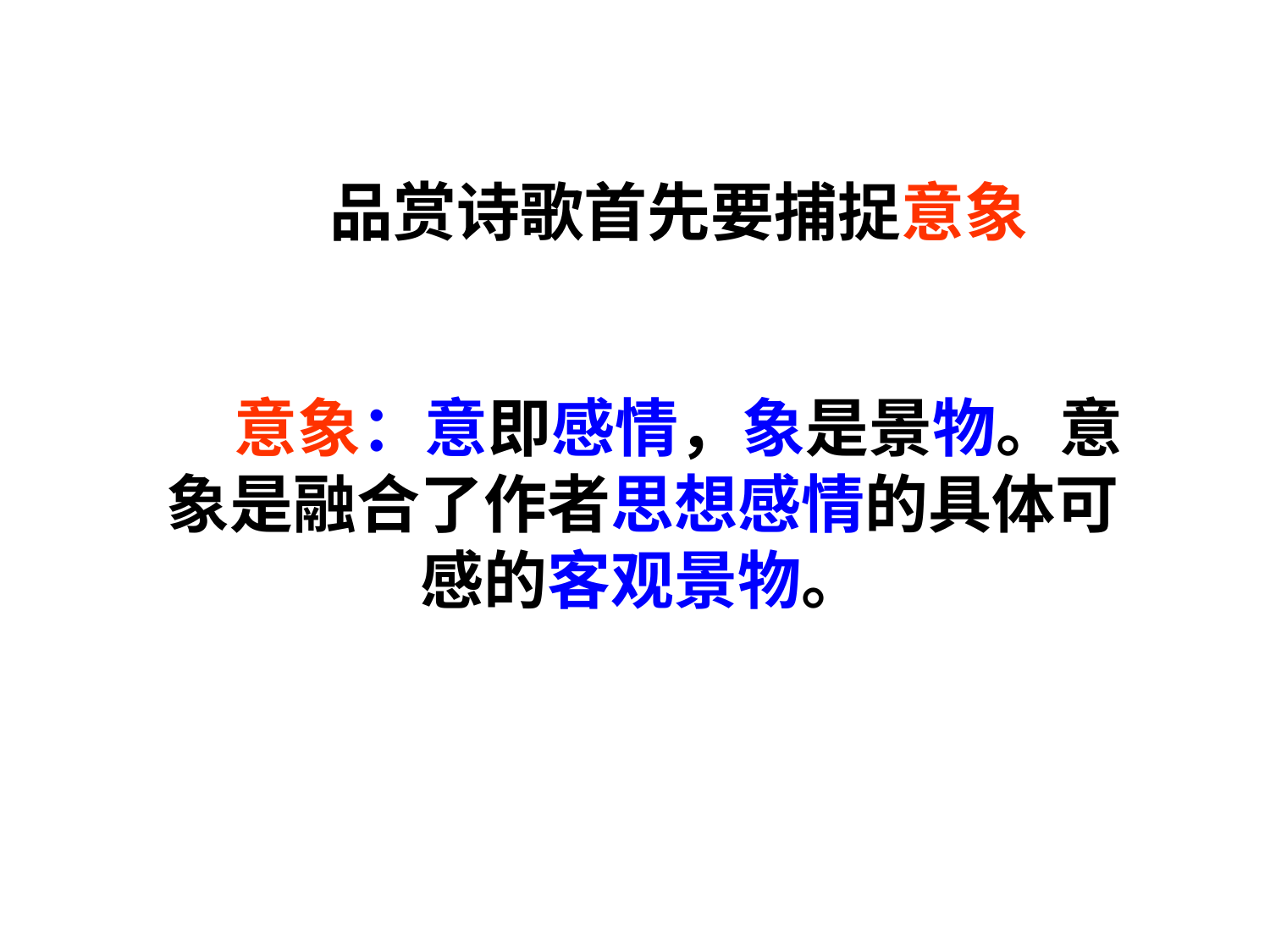

品赏诗歌首先要捕捉意象

    意象：意即感情，象是景物。意象是融合了作者思想感情的具体可感的客观景物。